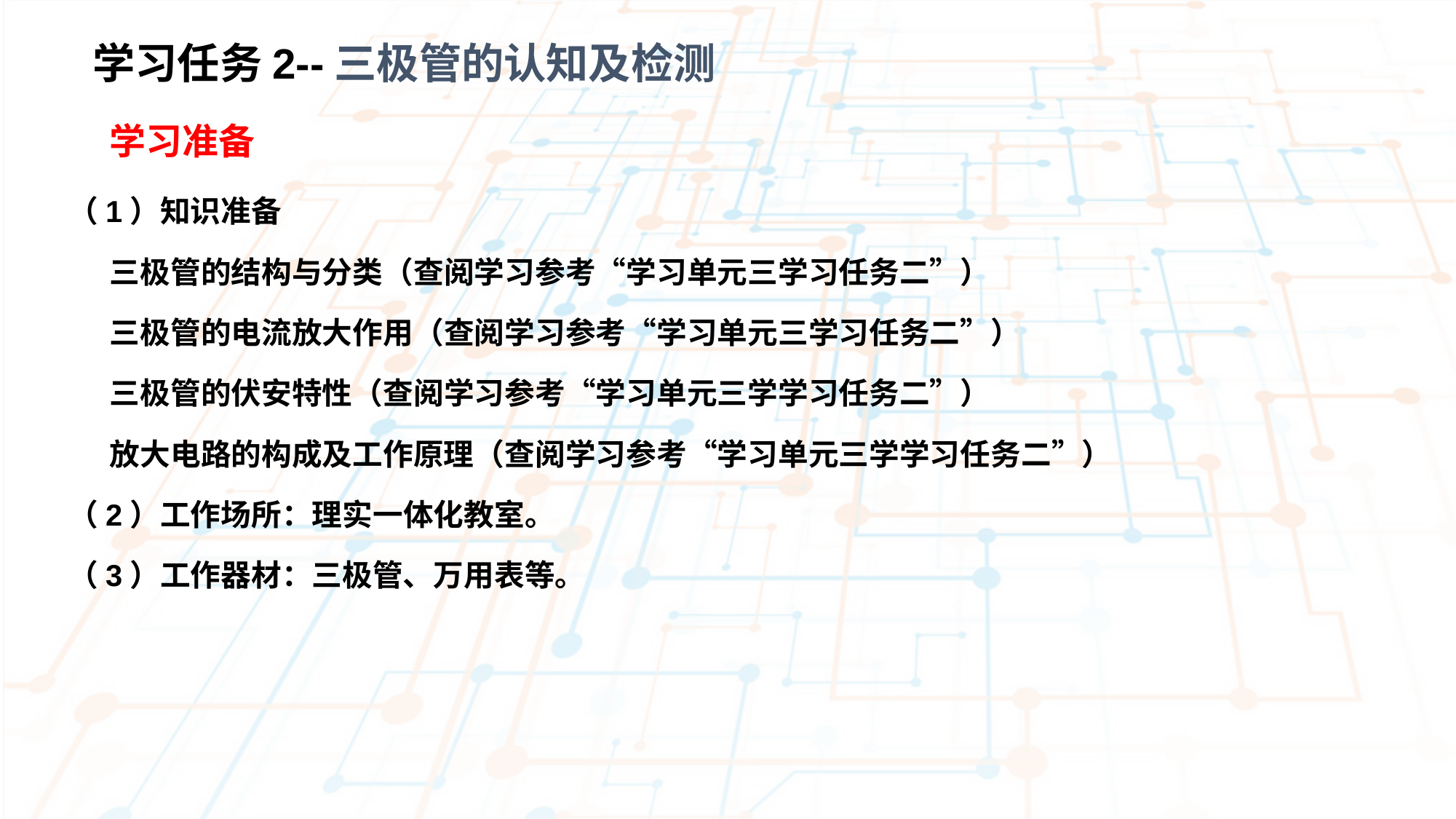

学习任务2--三极管的认知及检测
 学习准备
（1）知识准备
     三极管的结构与分类（查阅学习参考“学习单元三学习任务二”）
     三极管的电流放大作用（查阅学习参考“学习单元三学习任务二”）
     三极管的伏安特性（查阅学习参考“学习单元三学学习任务二”）
     放大电路的构成及工作原理（查阅学习参考“学习单元三学学习任务二”）
（2）工作场所：理实一体化教室。
（3）工作器材：三极管、万用表等。